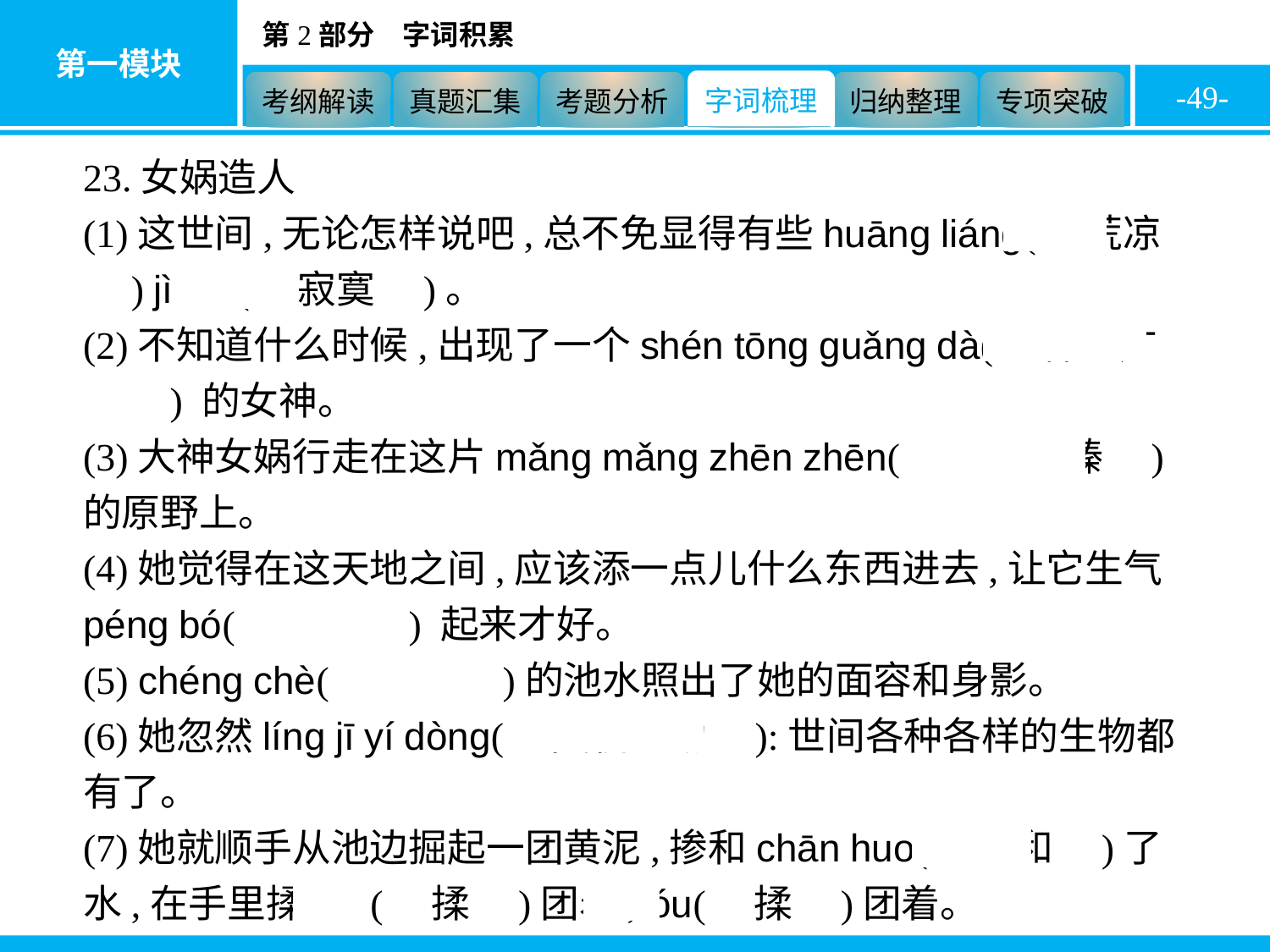

-49-
23.女娲造人
(1)这世间,无论怎样说吧,总不免显得有些huāng liáng(　荒凉　) jì mò(　寂寞　)。
(2)不知道什么时候,出现了一个shén tōng guǎng dà(　神通广大　) 的女神。
(3)大神女娲行走在这片mǎng mǎng zhēn zhēn(　莽莽榛榛　)的原野上。
(4)她觉得在这天地之间,应该添一点儿什么东西进去,让它生气péng bó(　蓬勃　) 起来才好。
(5) chéng chè(　澄澈　)的池水照出了她的面容和身影。
(6)她忽然líng jī yí dòng(　灵机一动　):世间各种各样的生物都有了。
(7)她就顺手从池边掘起一团黄泥,掺和chān huo(　掺和　)了水,在手里揉róu(　揉　)团着,róu(　揉　)团着。